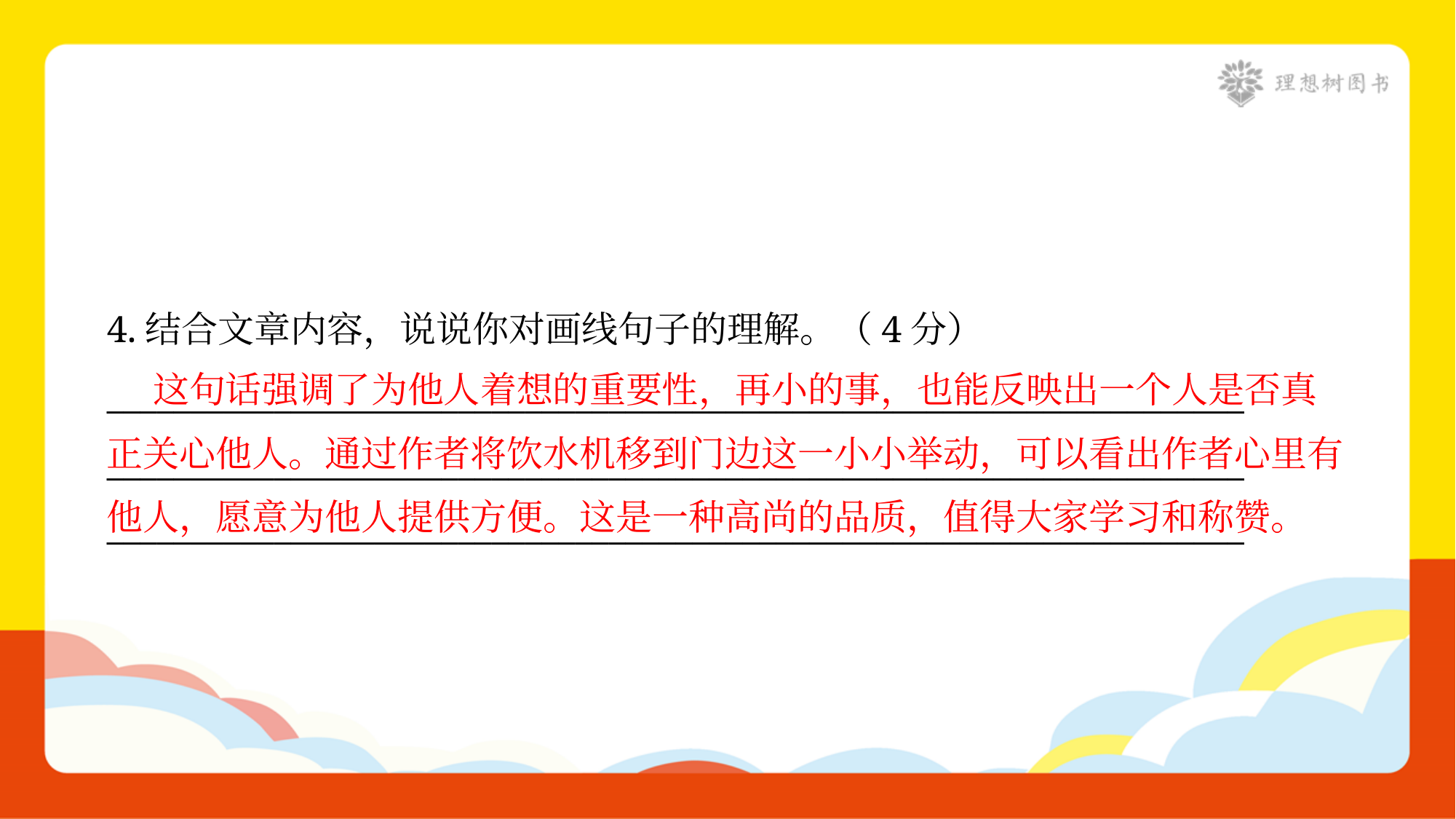

4.结合文章内容，说说你对画线句子的理解。（4分）
____________________________________________________________________
____________________________________________________________________
____________________________________________________________________
    这句话强调了为他人着想的重要性，再小的事，也能反映出一个人是否真
正关心他人。通过作者将饮水机移到门边这一小小举动，可以看出作者心里有
他人，愿意为他人提供方便。这是一种高尚的品质，值得大家学习和称赞。